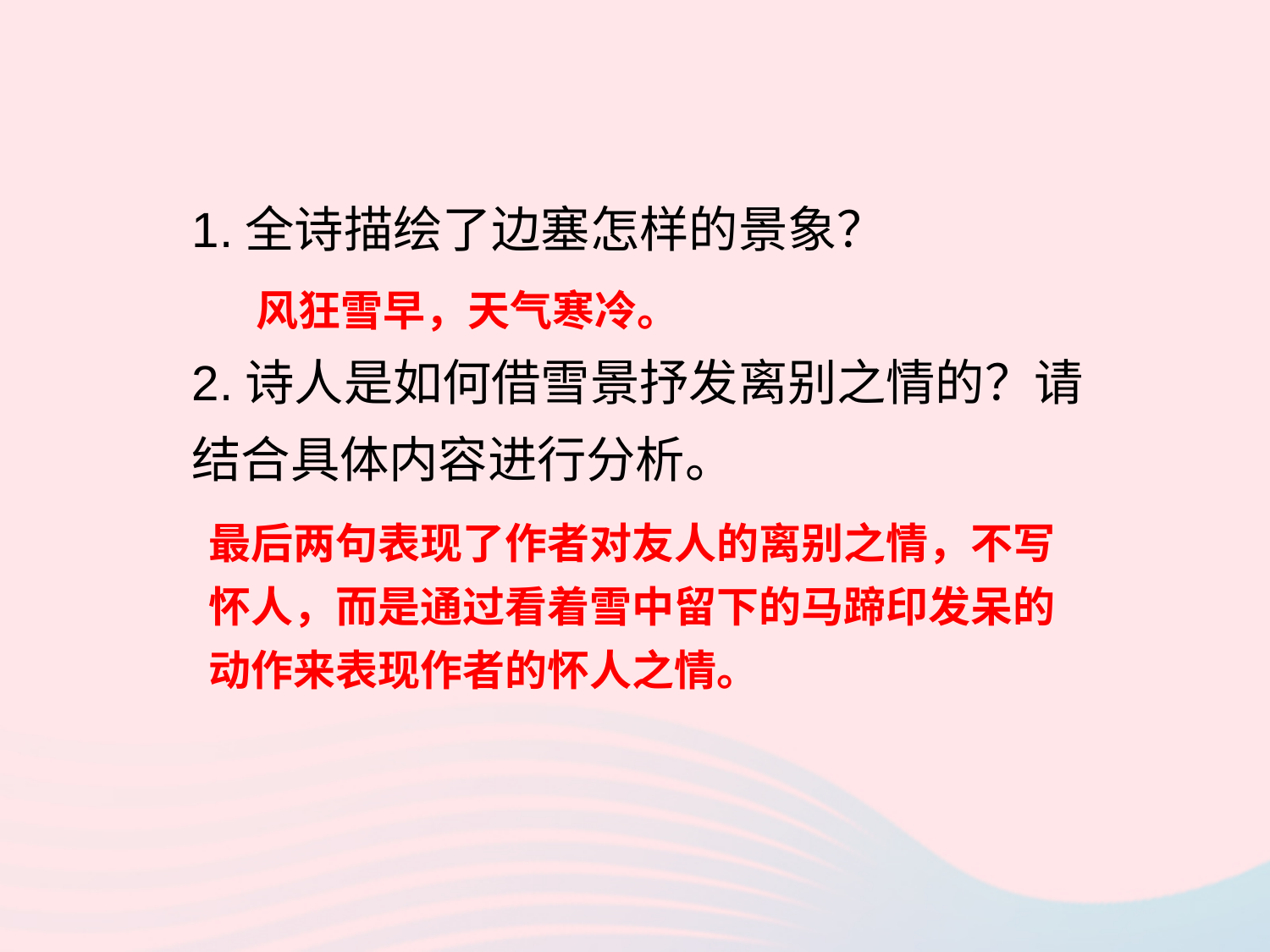

1.全诗描绘了边塞怎样的景象？

2.诗人是如何借雪景抒发离别之情的？请结合具体内容进行分析。
风狂雪早，天气寒冷。
最后两句表现了作者对友人的离别之情，不写怀人，而是通过看着雪中留下的马蹄印发呆的动作来表现作者的怀人之情。